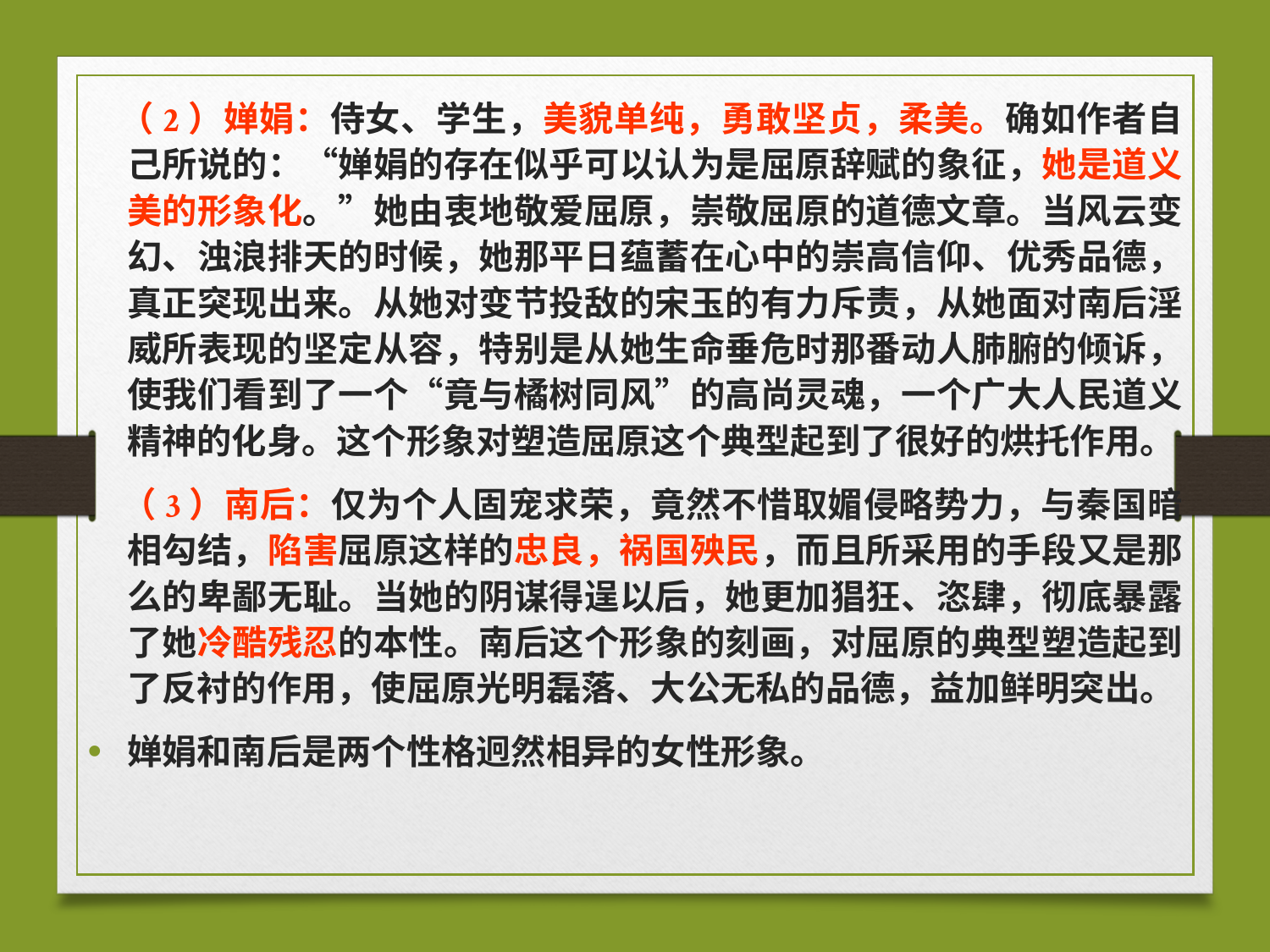

（2）婵娟：侍女、学生，美貌单纯，勇敢坚贞，柔美。确如作者自己所说的：“婵娟的存在似乎可以认为是屈原辞赋的象征，她是道义美的形象化。”她由衷地敬爱屈原，崇敬屈原的道德文章。当风云变幻、浊浪排天的时候，她那平日蕴蓄在心中的崇高信仰、优秀品德，真正突现出来。从她对变节投敌的宋玉的有力斥责，从她面对南后淫威所表现的坚定从容，特别是从她生命垂危时那番动人肺腑的倾诉，使我们看到了一个“竟与橘树同风”的高尚灵魂，一个广大人民道义精神的化身。这个形象对塑造屈原这个典型起到了很好的烘托作用。
   （3）南后：仅为个人固宠求荣，竟然不惜取媚侵略势力，与秦国暗相勾结，陷害屈原这样的忠良，祸国殃民，而且所采用的手段又是那么的卑鄙无耻。当她的阴谋得逞以后，她更加猖狂、恣肆，彻底暴露了她冷酷残忍的本性。南后这个形象的刻画，对屈原的典型塑造起到了反衬的作用，使屈原光明磊落、大公无私的品德，益加鲜明突出。
婵娟和南后是两个性格迥然相异的女性形象。